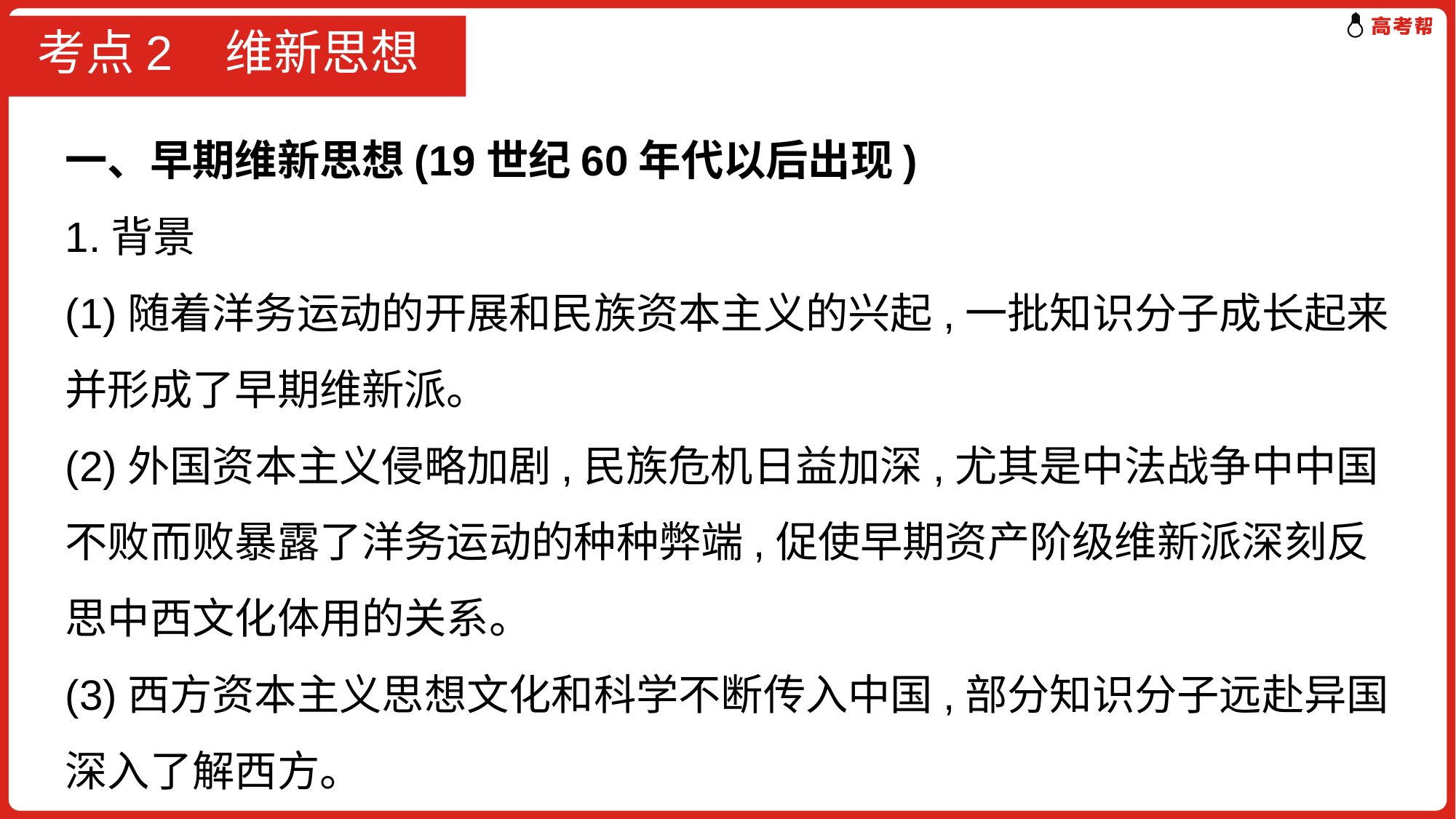

# 考点2   维新思想
一、早期维新思想(19世纪60年代以后出现)
1.背景
(1)随着洋务运动的开展和民族资本主义的兴起,一批知识分子成长起来并形成了早期维新派。
(2)外国资本主义侵略加剧,民族危机日益加深,尤其是中法战争中中国不败而败暴露了洋务运动的种种弊端,促使早期资产阶级维新派深刻反思中西文化体用的关系。
(3)西方资本主义思想文化和科学不断传入中国,部分知识分子远赴异国深入了解西方。